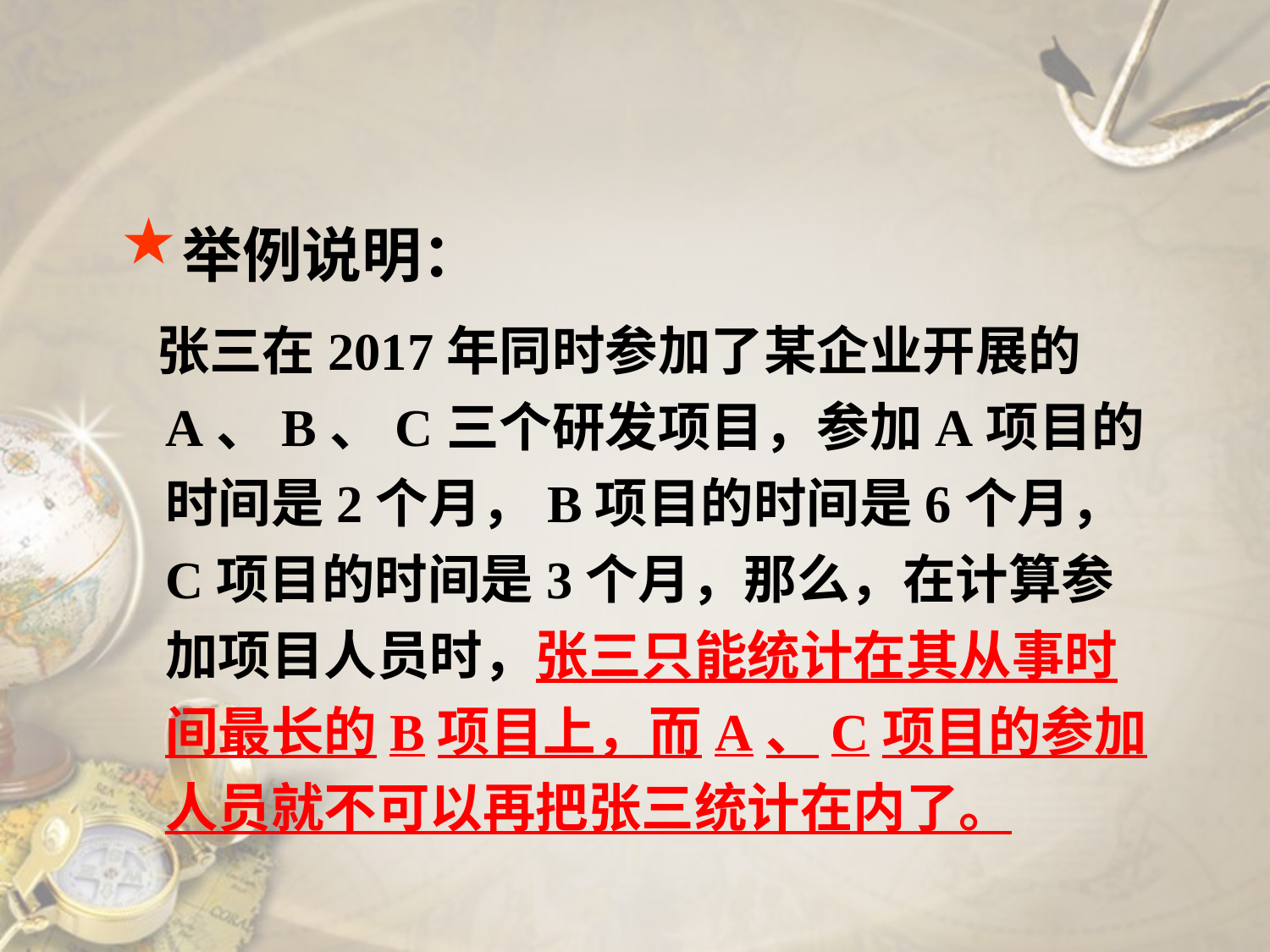

举例说明：
  张三在2017年同时参加了某企业开展的A、B、C三个研发项目，参加A项目的时间是2个月，B项目的时间是6个月，C项目的时间是3个月，那么，在计算参加项目人员时，张三只能统计在其从事时间最长的B项目上，而A、C项目的参加人员就不可以再把张三统计在内了。